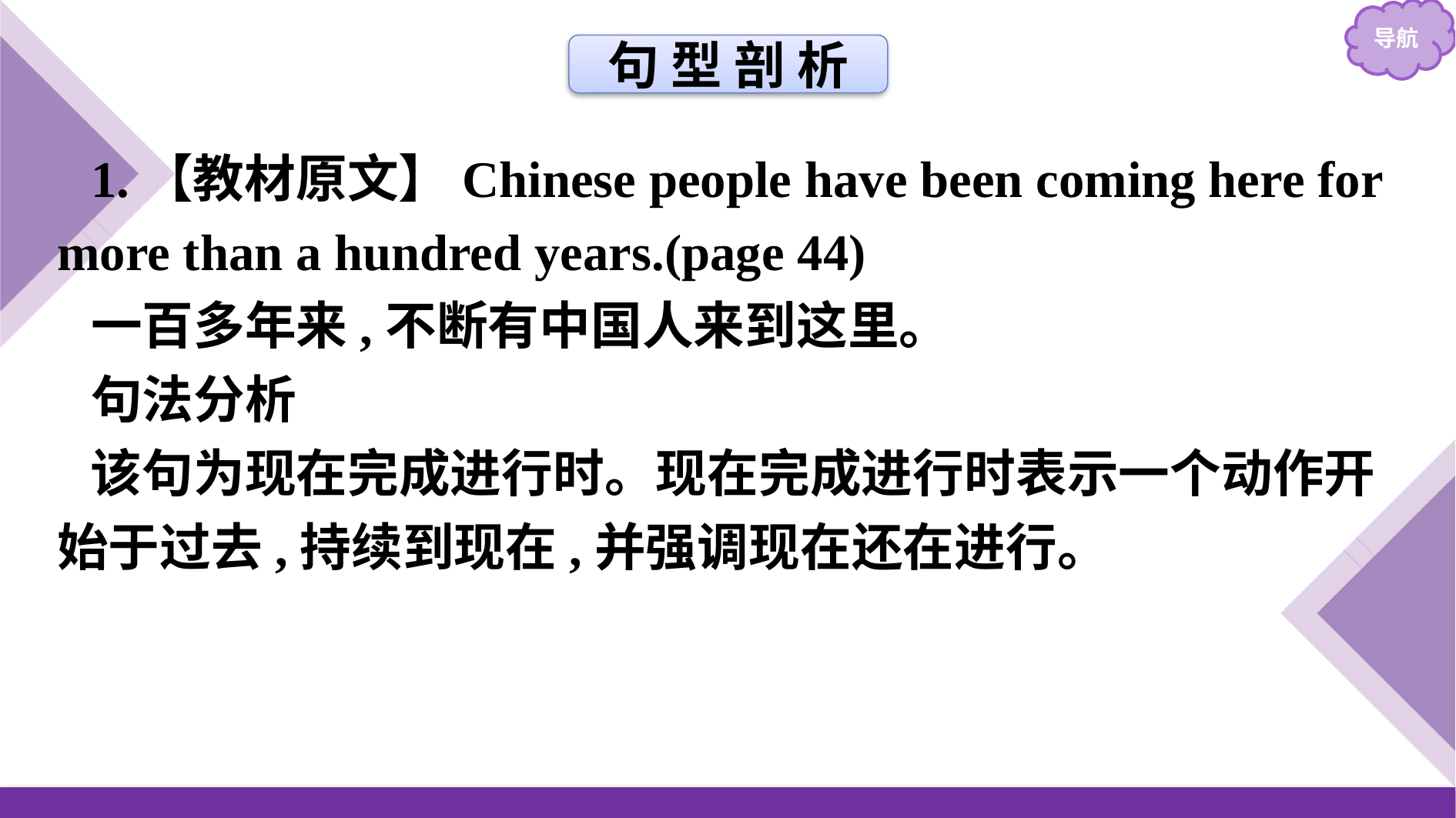

句 型 剖 析
1.【教材原文】Chinese people have been coming here for more than a hundred years.(page 44)
一百多年来,不断有中国人来到这里。
句法分析
该句为现在完成进行时。现在完成进行时表示一个动作开始于过去,持续到现在,并强调现在还在进行。